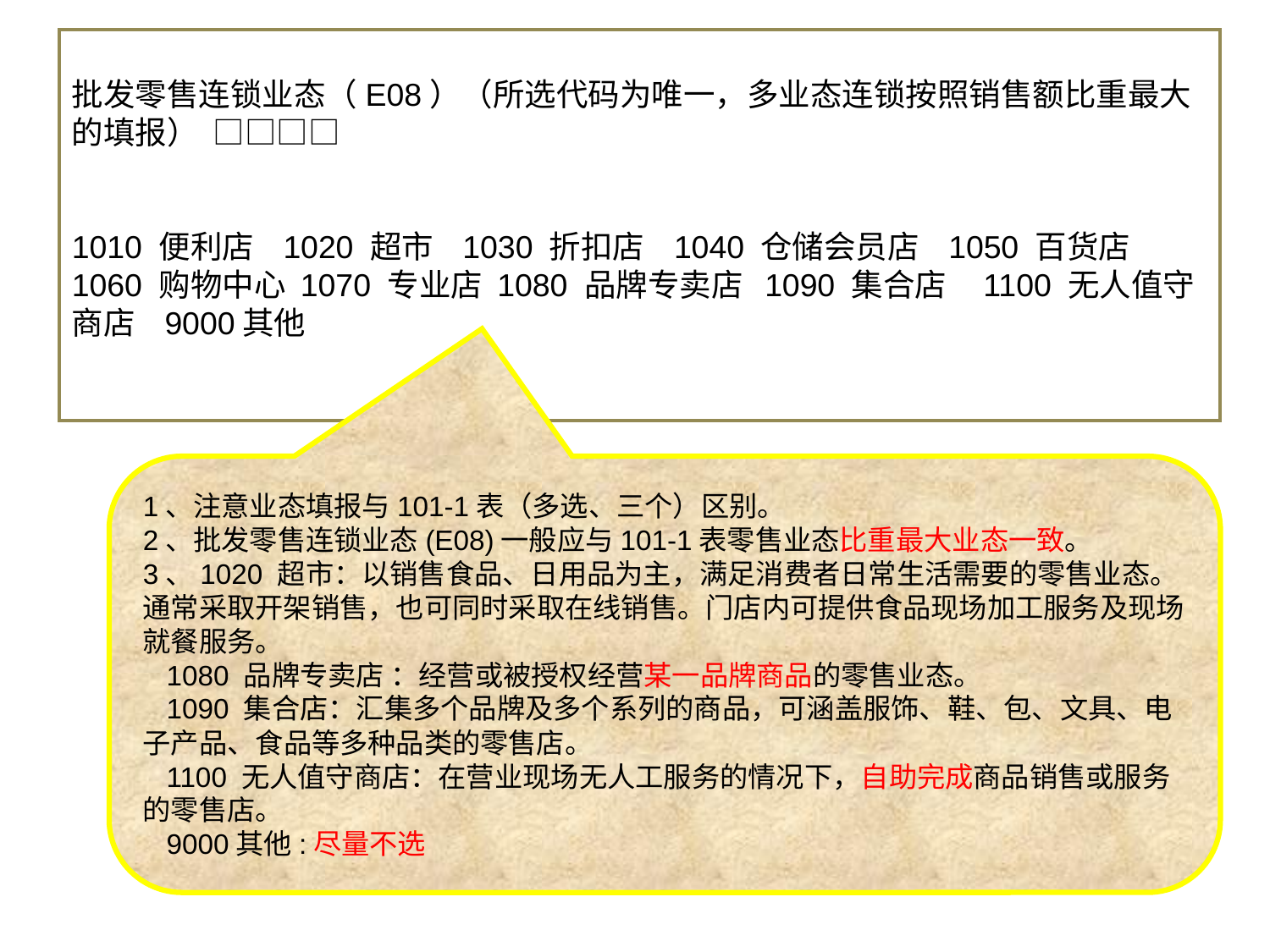

批发零售连锁业态（E08）（所选代码为唯一，多业态连锁按照销售额比重最大的填报）  □□□□

1010 便利店   1020 超市   1030 折扣店   1040 仓储会员店   1050 百货店   1060 购物中心 1070 专业店 1080 品牌专卖店  1090 集合店    1100 无人值守商店   9000其他

1、注意业态填报与101-1表（多选、三个）区别。
2、批发零售连锁业态(E08)一般应与101-1表零售业态比重最大业态一致。
3、1020 超市：以销售食品、日用品为主，满足消费者日常生活需要的零售业态。通常采取开架销售，也可同时采取在线销售。门店内可提供食品现场加工服务及现场就餐服务。
   1080 品牌专卖店 ：经营或被授权经营某一品牌商品的零售业态。
   1090 集合店：汇集多个品牌及多个系列的商品，可涵盖服饰、鞋、包、文具、电子产品、食品等多种品类的零售店。
   1100 无人值守商店：在营业现场无人工服务的情况下，自助完成商品销售或服务的零售店。
   9000其他:尽量不选